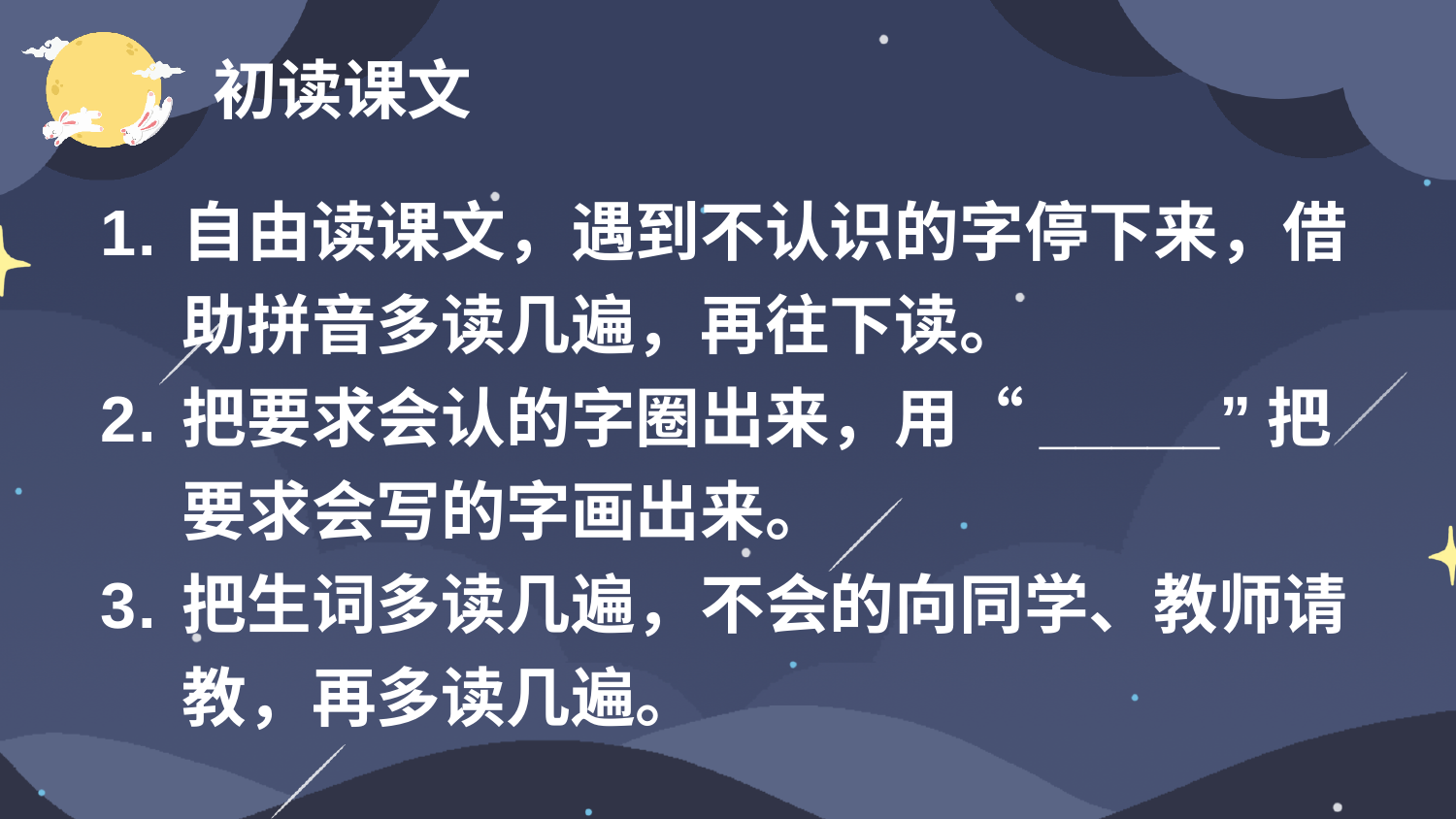

初读课文
自由读课文，遇到不认识的字停下来，借助拼音多读几遍，再往下读。
把要求会认的字圈出来，用“_____”把要求会写的字画出来。
把生词多读几遍，不会的向同学、教师请教，再多读几遍。